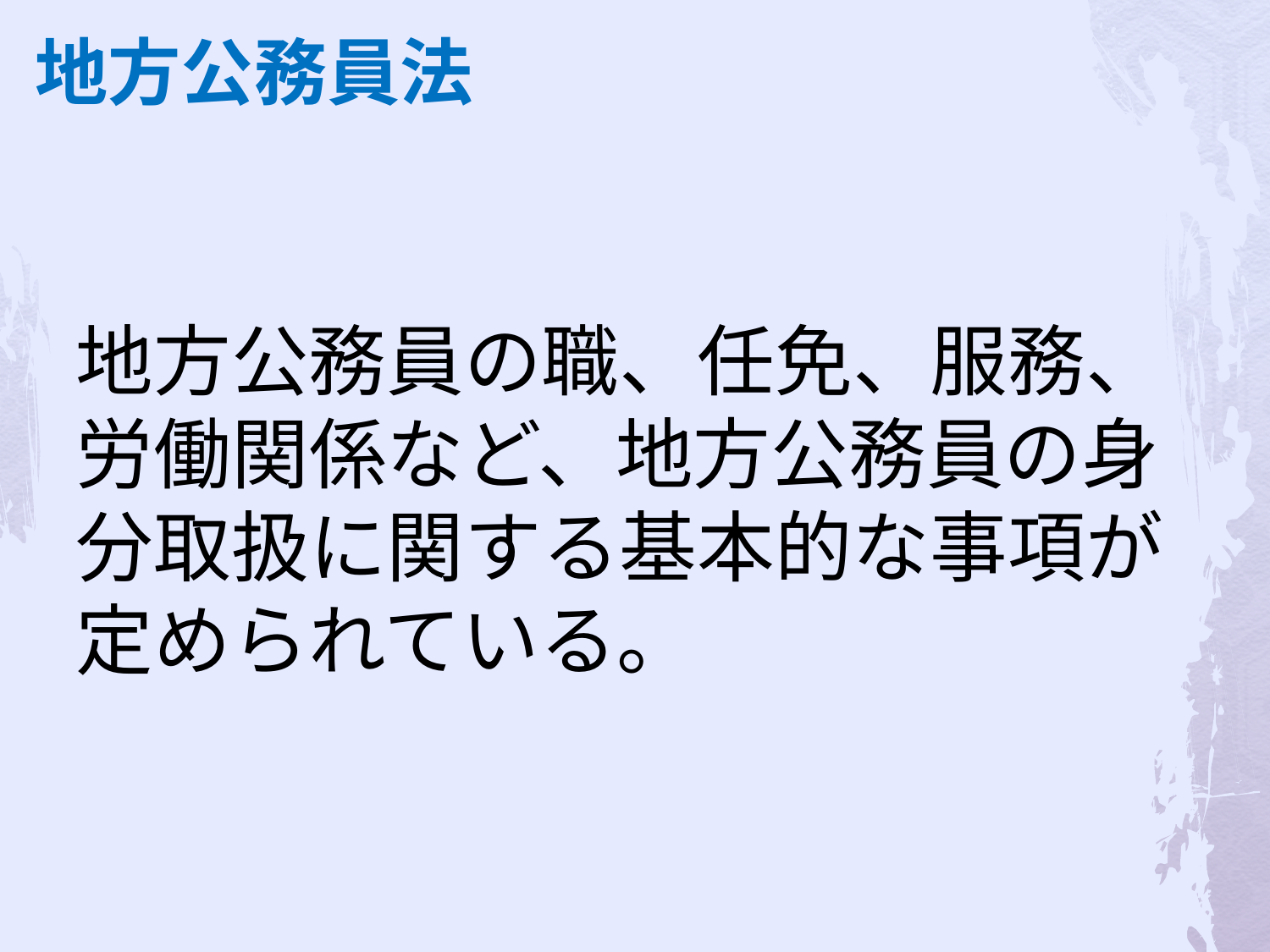

地方公務員法
地方公務員の職、任免、服務、労働関係など、地方公務員の身分取扱に関する基本的な事項が定められている。